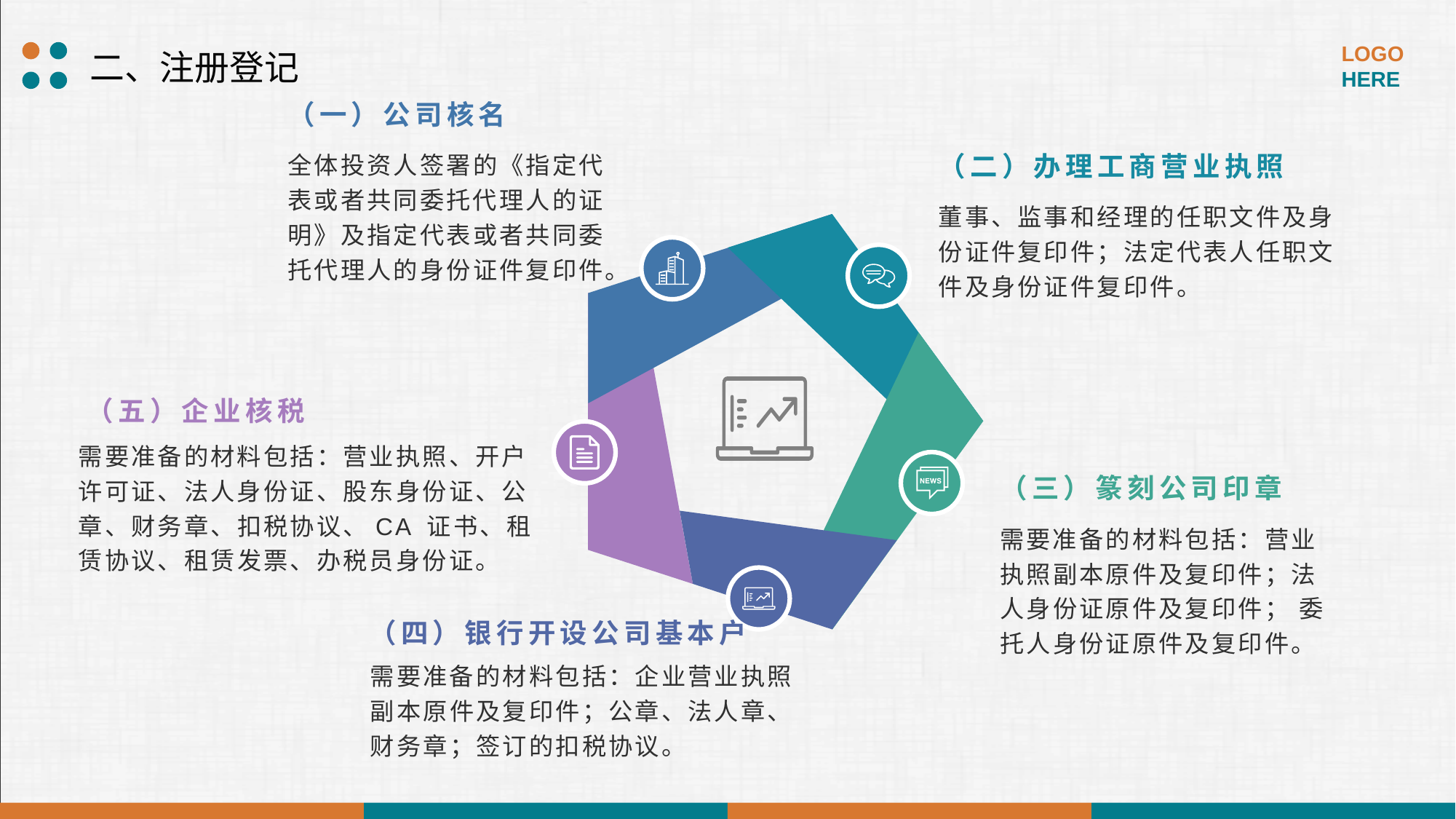

二、注册登记
（一）公司核名
（二）办理工商营业执照
全体投资人签署的《指定代表或者共同委托代理人的证明》及指定代表或者共同委托代理人的身份证件复印件。
董事、监事和经理的任职文件及身份证件复印件；法定代表人任职文件及身份证件复印件。

（五）企业核税

需要准备的材料包括：营业执照、开户许可证、法人身份证、股东身份证、公章、财务章、扣税协议、CA 证书、租赁协议、租赁发票、办税员身份证。

（三）篆刻公司印章

需要准备的材料包括：营业执照副本原件及复印件；法人身份证原件及复印件； 委
托人身份证原件及复印件。

（四）银行开设公司基本户
需要准备的材料包括：企业营业执照副本原件及复印件；公章、法人章、财务章；签订的扣税协议。